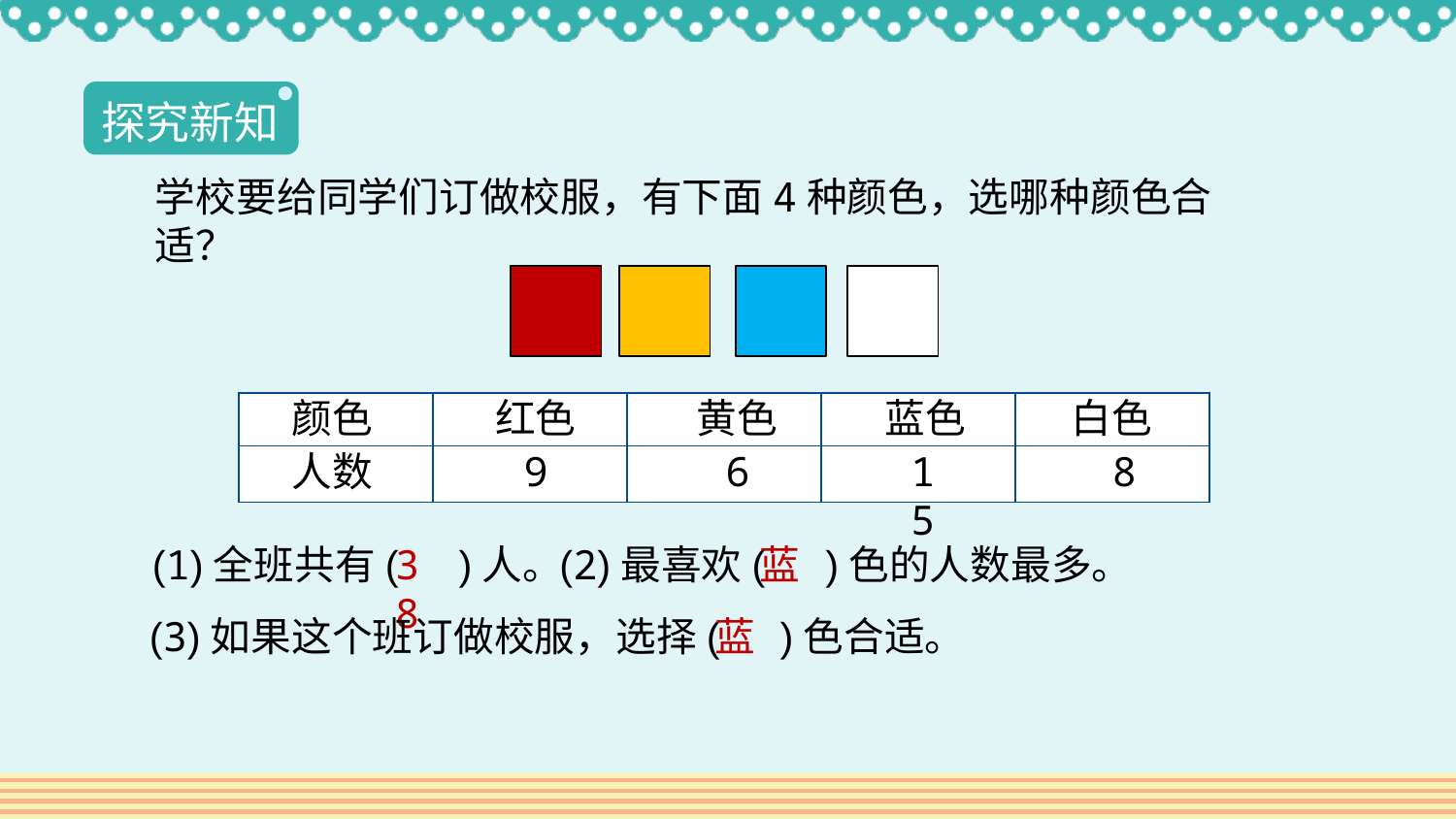

探究新知
学校要给同学们订做校服，有下面4种颜色，选哪种颜色合适？

颜色
红色
黄色
蓝色
白色
|  |  |  |  |  |
| --- | --- | --- | --- | --- |
|  |  |  |  |  |
9
6
人数
8
15
(1)全班共有(　)人。
38
(2)最喜欢(　)色的人数最多。
蓝
(3)如果这个班订做校服，选择(　)色合适。
蓝